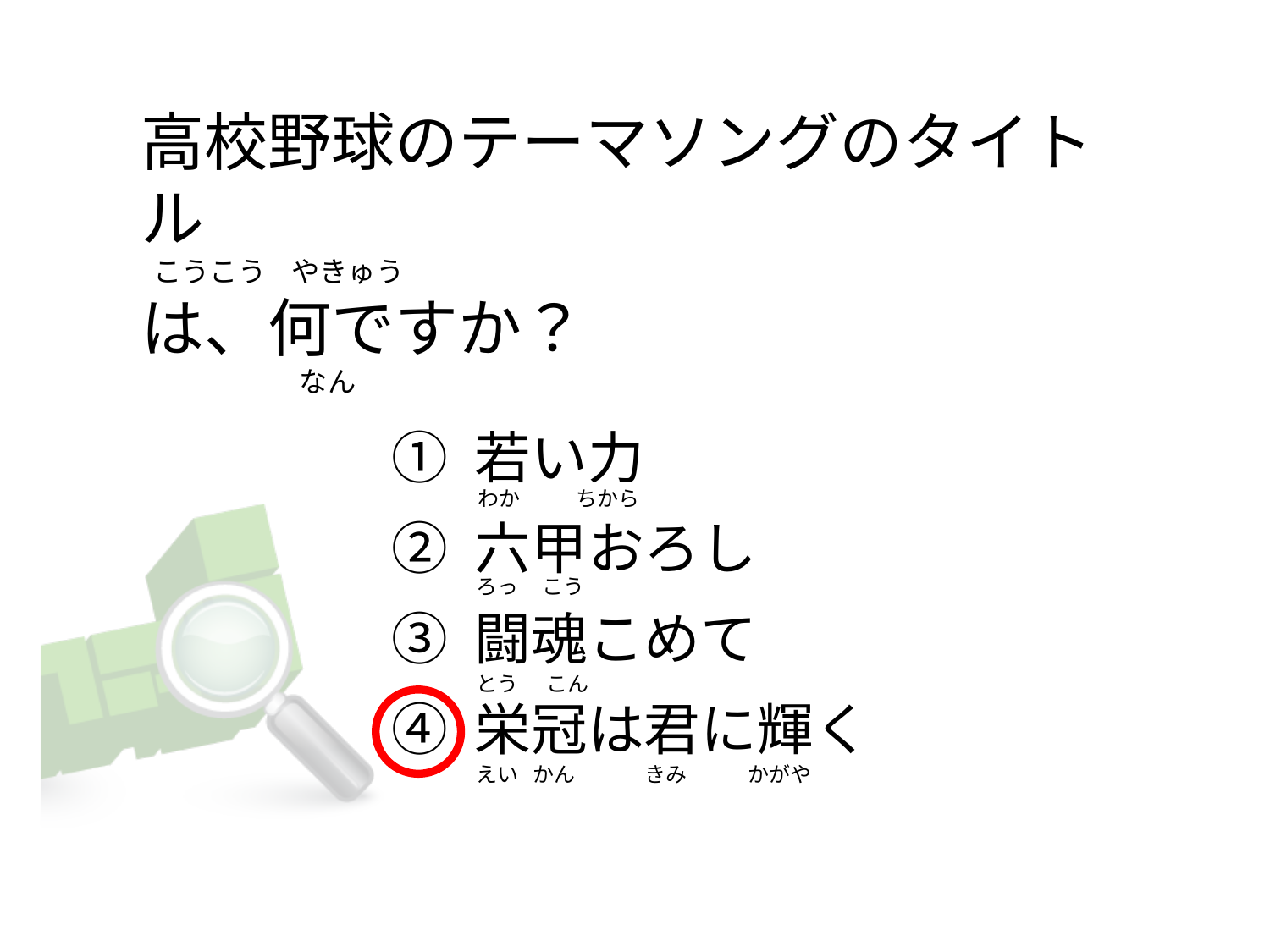

# 高校野球のテーマソングのタイトル   こうこう    やきゅう は、何ですか？                          なん
① 若い力
② 六甲おろし
③ 闘魂こめて
④ 栄冠は君に輝く
わか            ちから
ろっ     こう
とう      こん

えい   かん               きみ             かがや